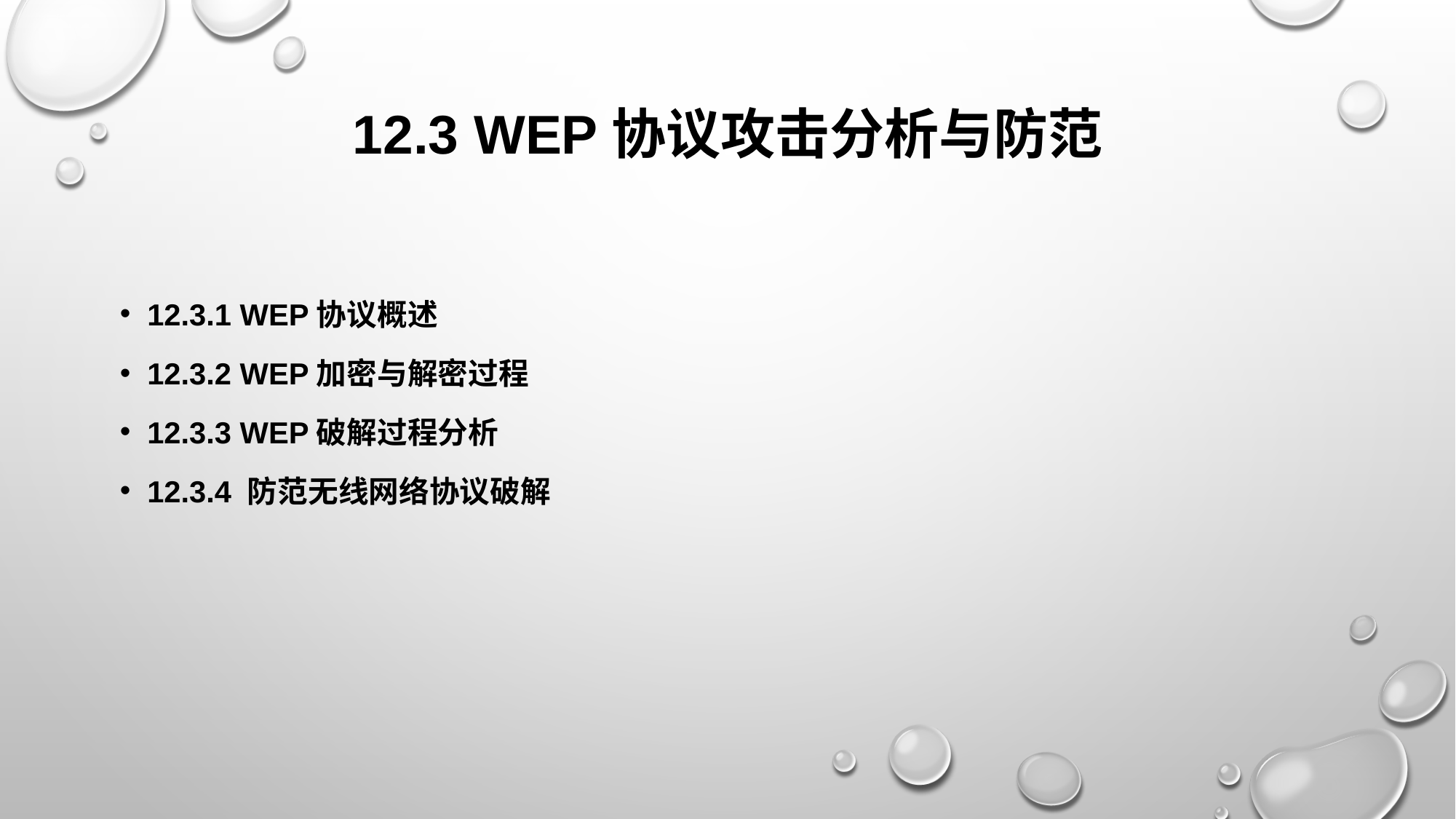

# 12.3 WEP协议攻击分析与防范
12.3.1 WEP协议概述
12.3.2 WEP加密与解密过程
12.3.3 WEP破解过程分析
12.3.4 防范无线网络协议破解